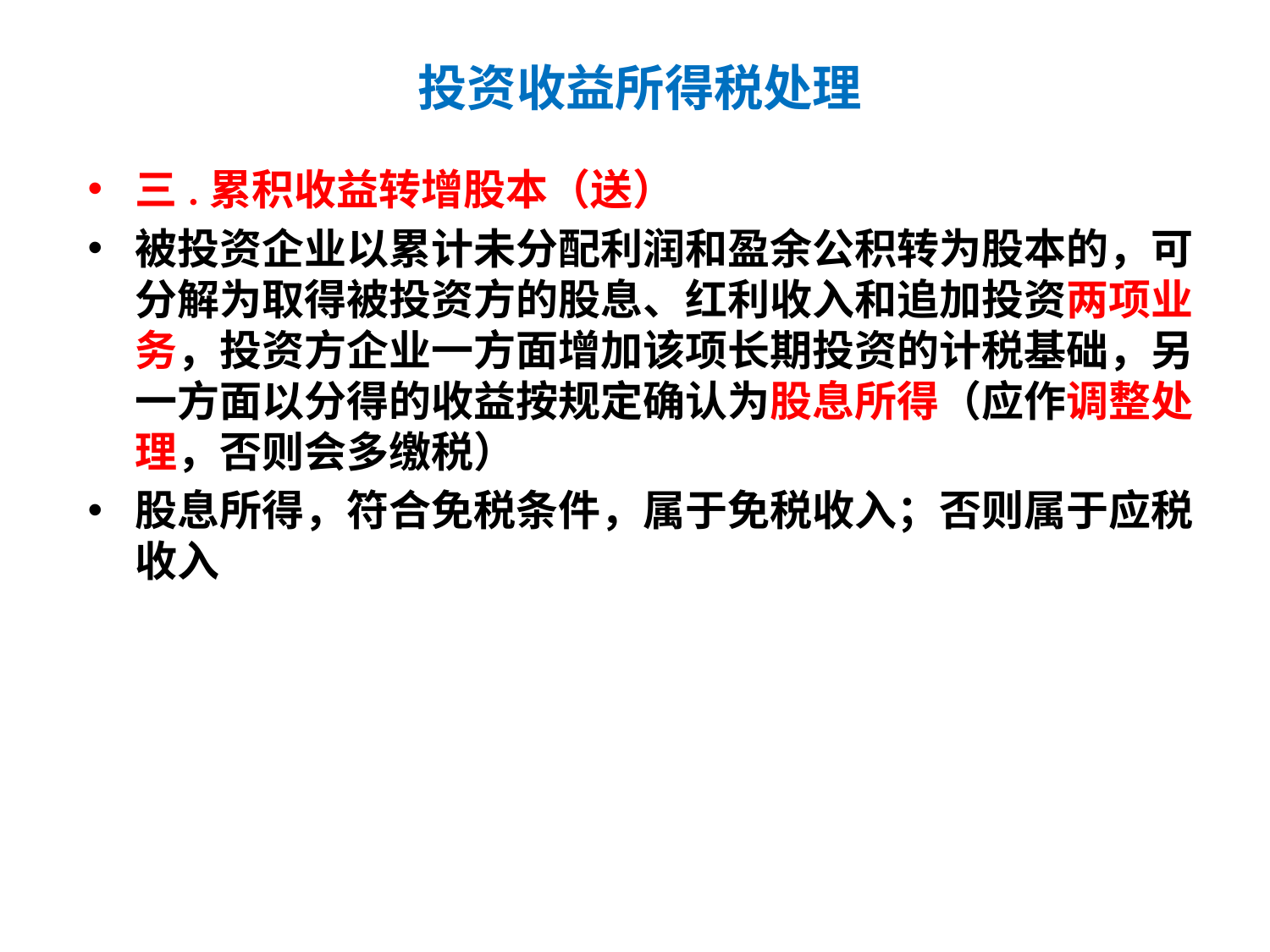

# 投资收益所得税处理
三.累积收益转增股本（送）
被投资企业以累计未分配利润和盈余公积转为股本的，可分解为取得被投资方的股息、红利收入和追加投资两项业务，投资方企业一方面增加该项长期投资的计税基础，另一方面以分得的收益按规定确认为股息所得（应作调整处理，否则会多缴税）
股息所得，符合免税条件，属于免税收入；否则属于应税收入